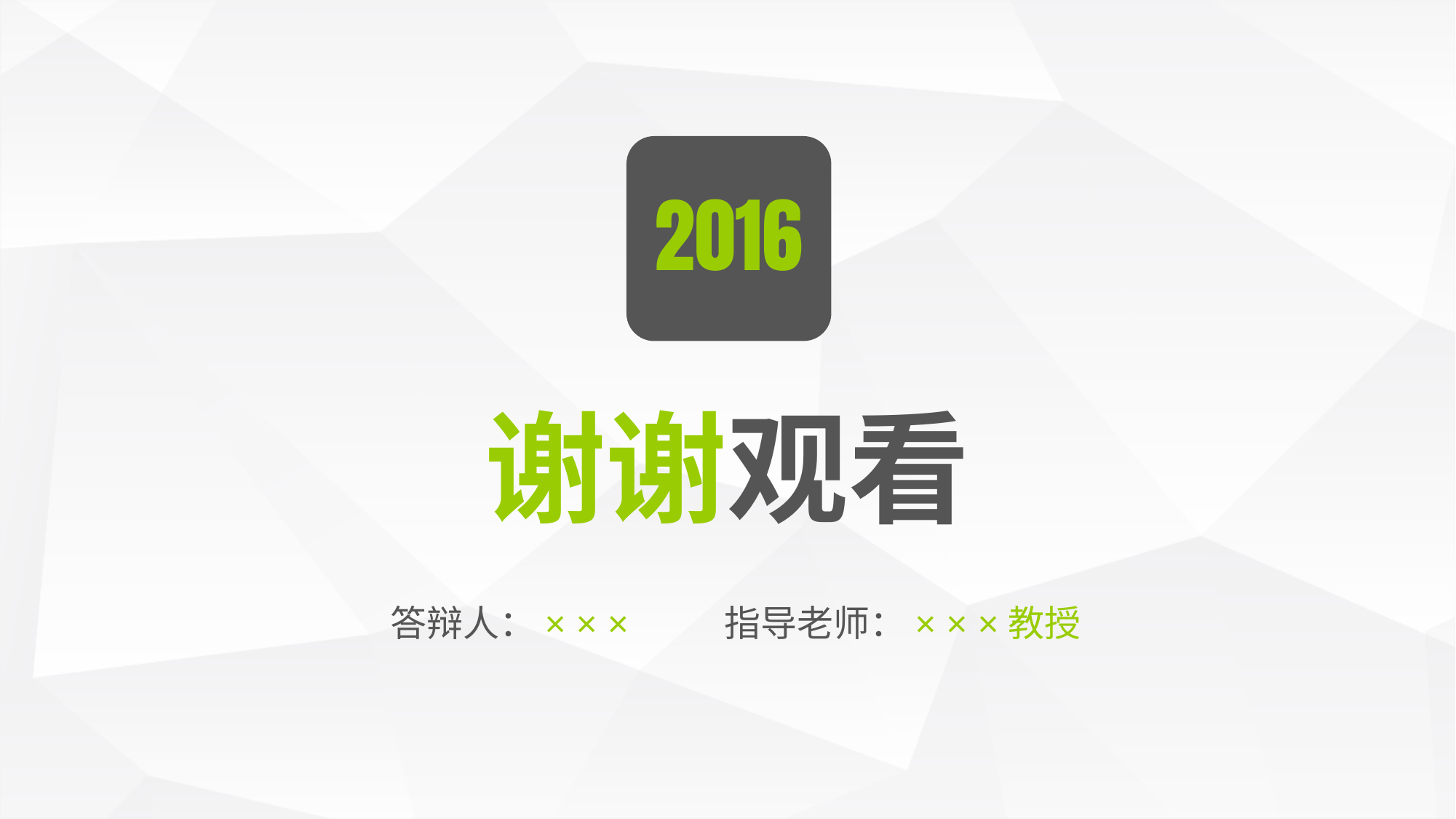

2016
谢谢观看
答辩人：× × ×
指导老师：× × ×教授